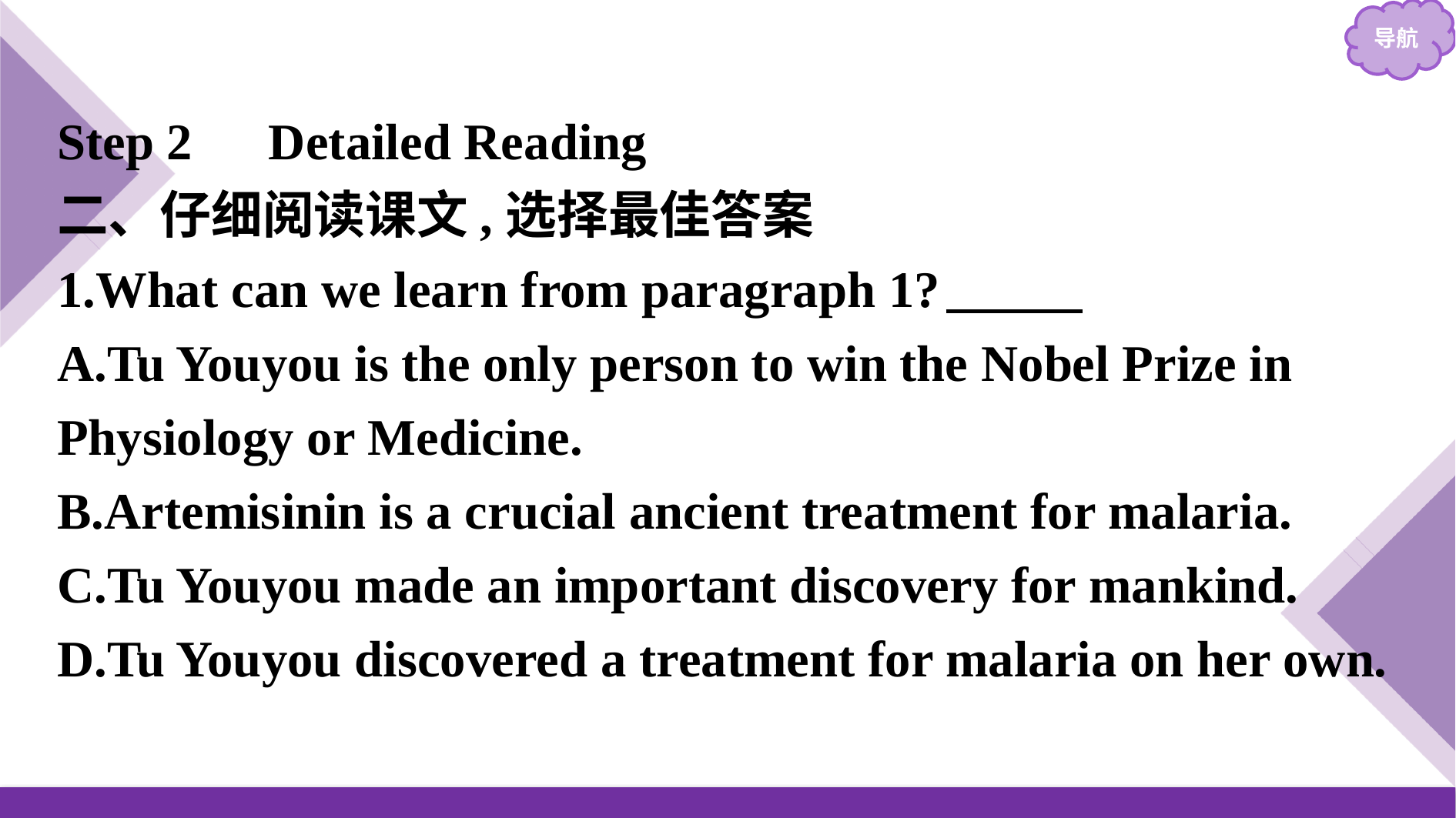

Step 2　Detailed Reading
二、仔细阅读课文,选择最佳答案
1.What can we learn from paragraph 1?
A.Tu Youyou is the only person to win the Nobel Prize in Physiology or Medicine.
B.Artemisinin is a crucial ancient treatment for malaria.
C.Tu Youyou made an important discovery for mankind.
D.Tu Youyou discovered a treatment for malaria on her own.
C